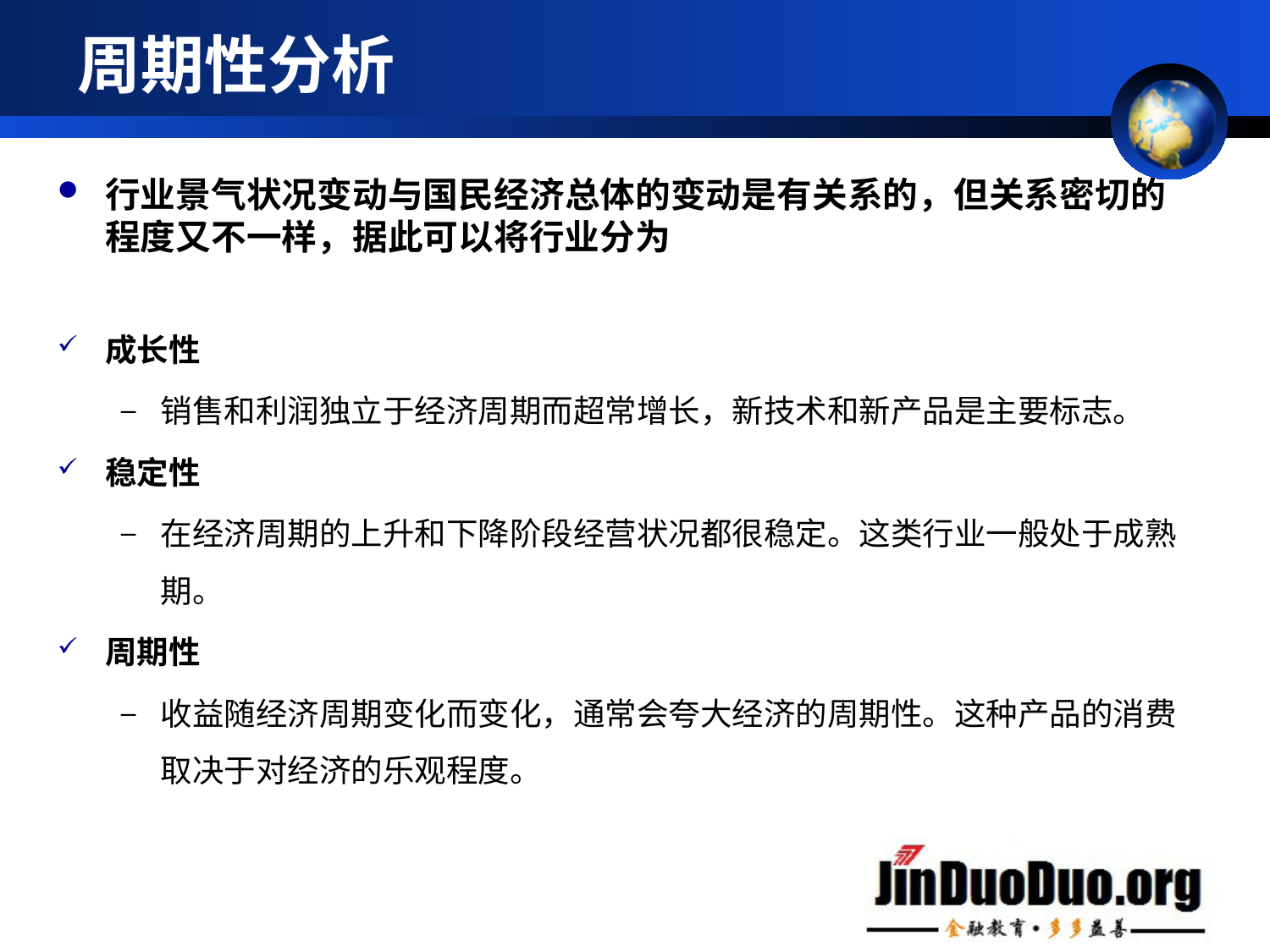

# 周期性分析
行业景气状况变动与国民经济总体的变动是有关系的，但关系密切的程度又不一样，据此可以将行业分为

成长性
销售和利润独立于经济周期而超常增长，新技术和新产品是主要标志。
稳定性
在经济周期的上升和下降阶段经营状况都很稳定。这类行业一般处于成熟期。
周期性
收益随经济周期变化而变化，通常会夸大经济的周期性。这种产品的消费取决于对经济的乐观程度。